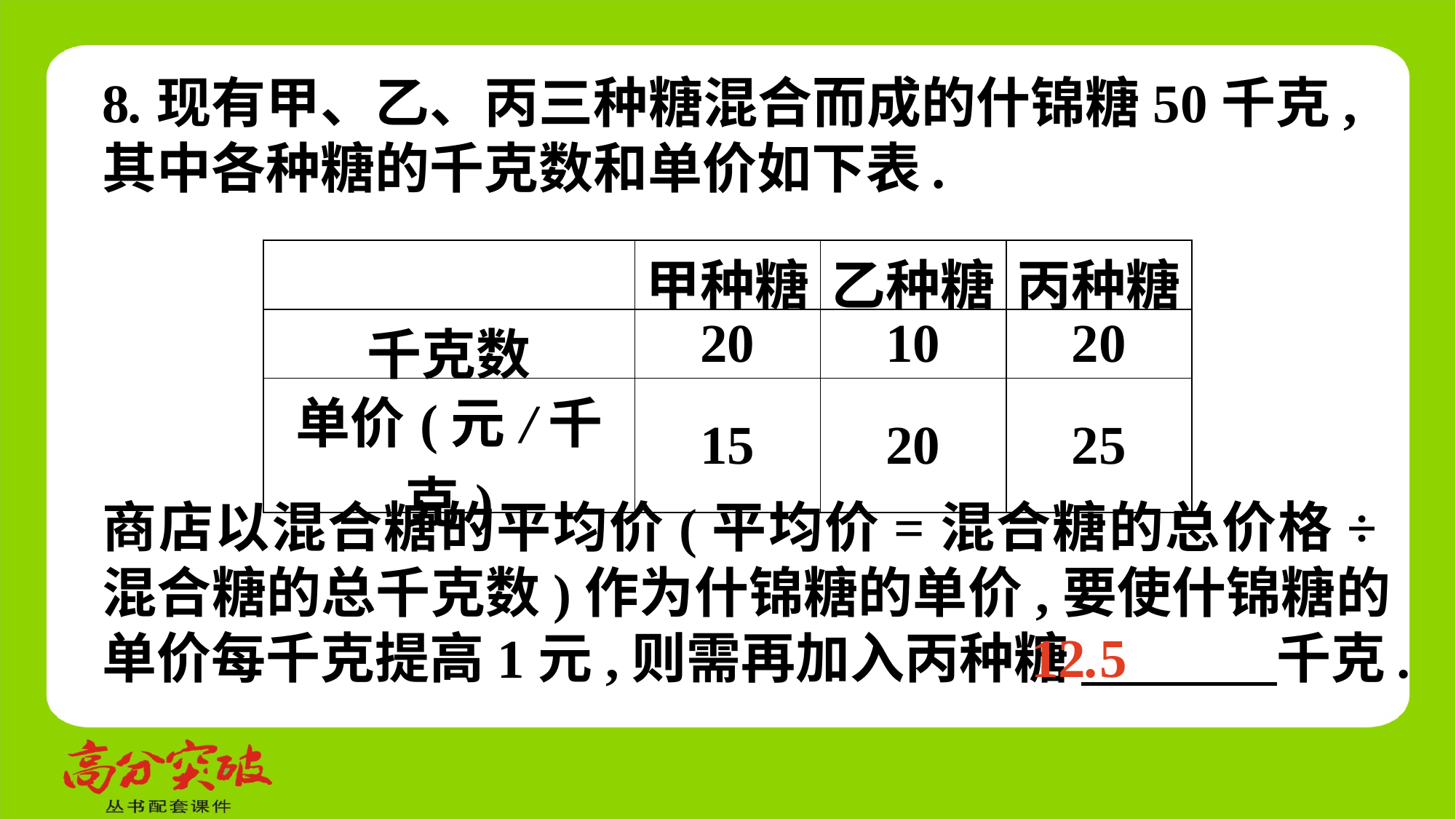

8.现有甲、乙、丙三种糖混合而成的什锦糖50千克,其中各种糖的千克数和单价如下表.
|  | 甲种糖 | 乙种糖 | 丙种糖 |
| --- | --- | --- | --- |
| 千克数 | 20 | 10 | 20 |
| 单价(元/千克) | 15 | 20 | 25 |
商店以混合糖的平均价(平均价=混合糖的总价格÷混合糖的总千克数)作为什锦糖的单价,要使什锦糖的单价每千克提高1元,则需再加入丙种糖 　       　千克.
12.5